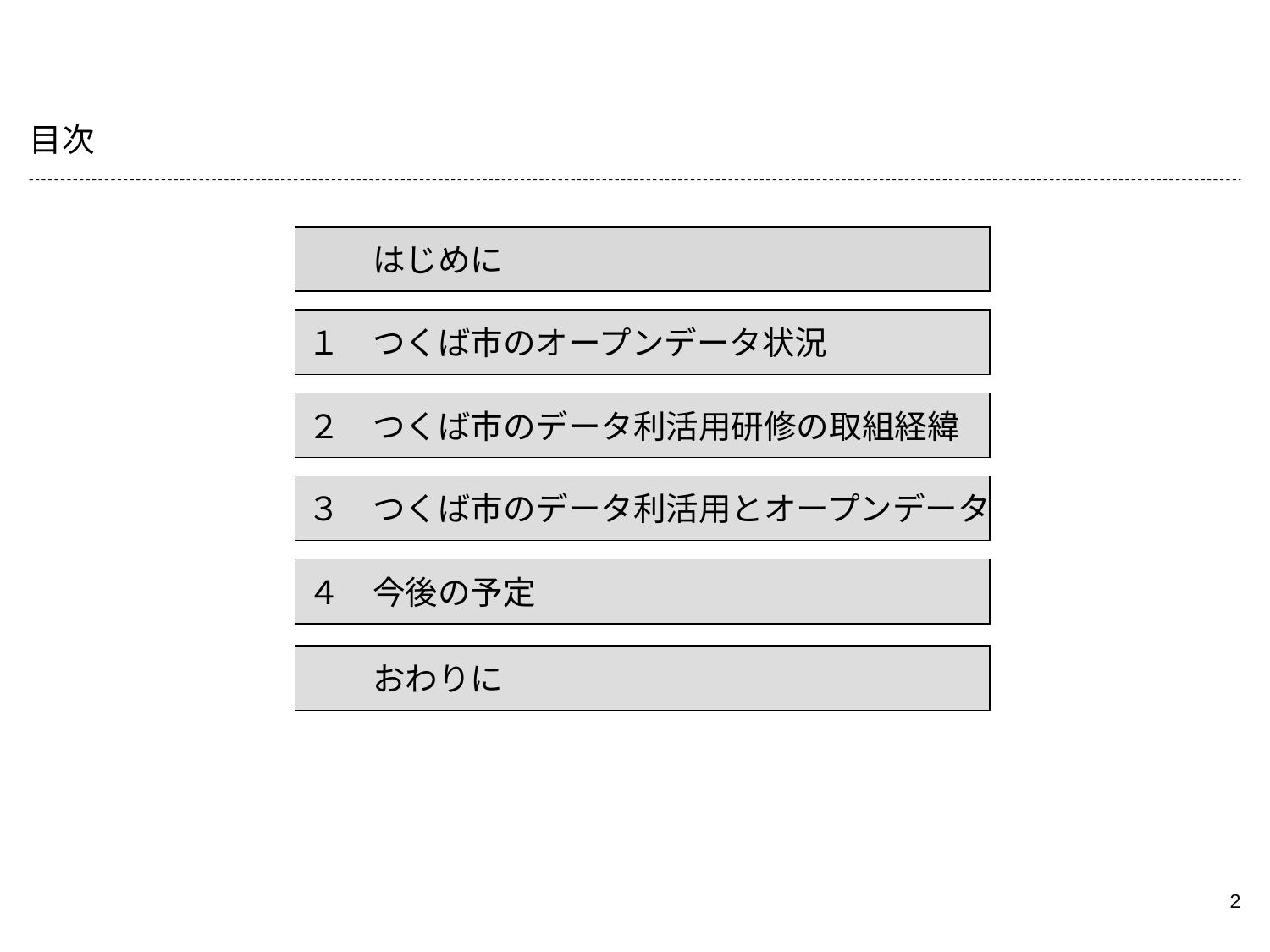

# 目次
　　はじめに
１　つくば市のオープンデータ状況
２　つくば市のデータ利活用研修の取組経緯
３　つくば市のデータ利活用とオープンデータ
４　今後の予定
　　おわりに
2